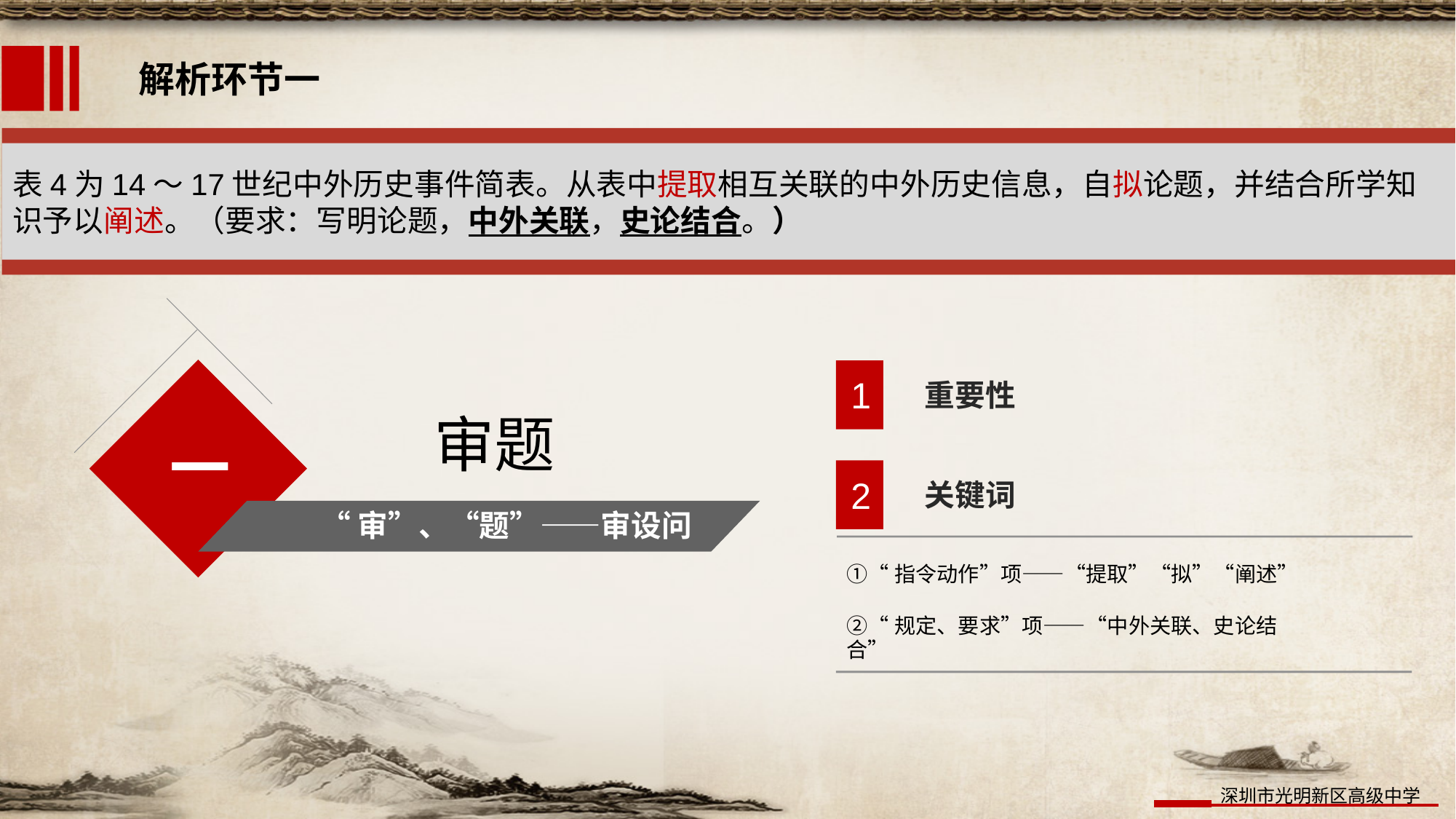

解析环节一

表4为14～17世纪中外历史事件简表。从表中提取相互关联的中外历史信息，自拟论题，并结合所学知识予以阐述。（要求：写明论题，中外关联，史论结合。）

审题
一

“审”、“题”——审设问

1
重要性

2
关键词

①“指令动作”项——“提取”“拟”“阐述”

②“规定、要求”项——“中外关联、史论结合”